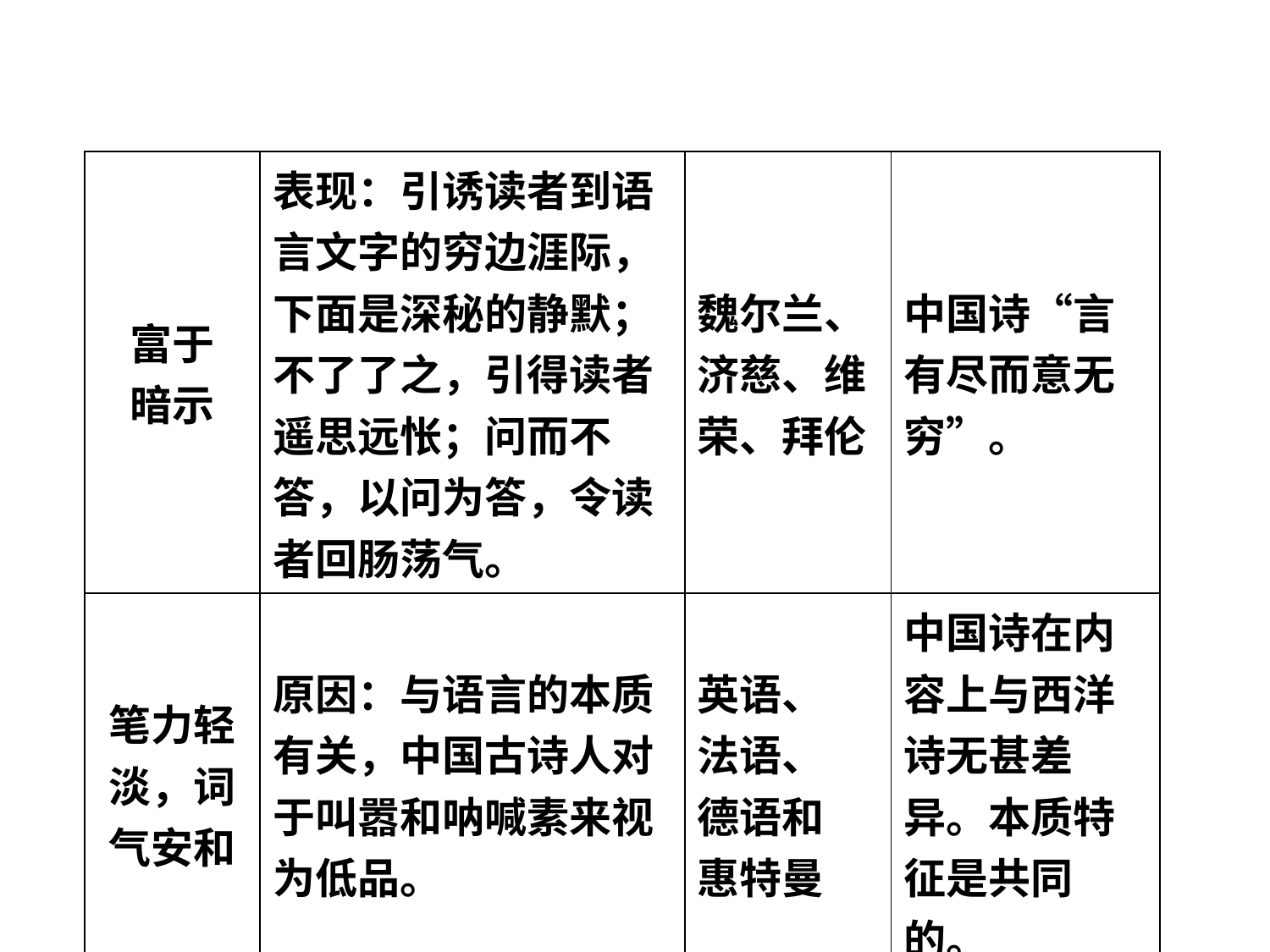

| 富于 暗示 | 表现：引诱读者到语言文字的穷边涯际，下面是深秘的静默；不了了之，引得读者遥思远怅；问而不答，以问为答，令读者回肠荡气。 | 魏尔兰、 济慈、维 荣、拜伦 | 中国诗“言有尽而意无穷”。 |
| --- | --- | --- | --- |
| 笔力轻 淡，词 气安和 | 原因：与语言的本质有关，中国古诗人对于叫嚣和呐喊素来视为低品。 | 英语、 法语、 德语和 惠特曼 | 中国诗在内容上与西洋诗无甚差异。本质特征是共同的。 |